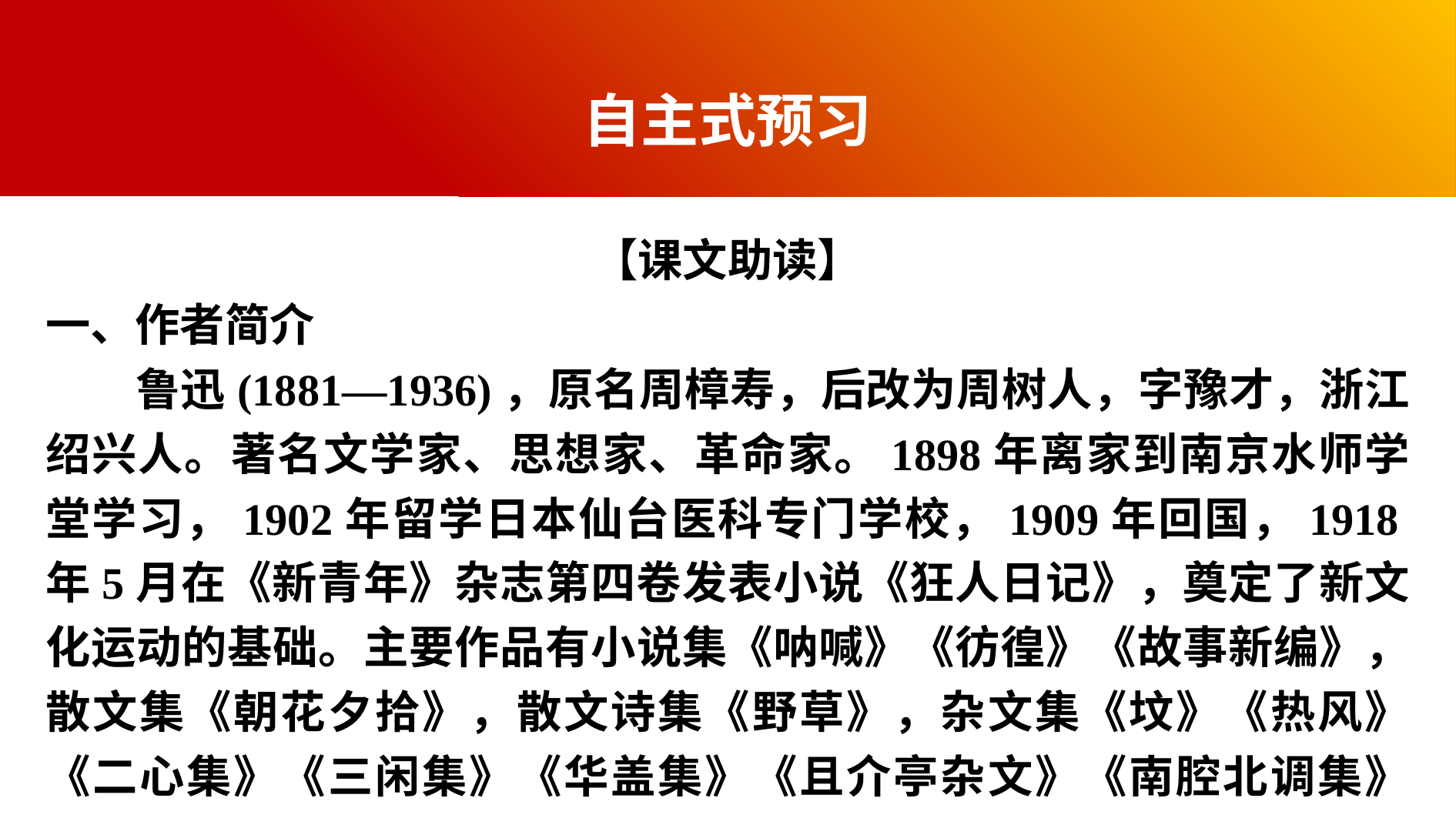

自主式预习
【课文助读】
一、作者简介
鲁迅(1881—1936)，原名周樟寿，后改为周树人，字豫才，浙江绍兴人。著名文学家、思想家、革命家。1898年离家到南京水师学堂学习，1902年留学日本仙台医科专门学校，1909年回国，1918年5月在《新青年》杂志第四卷发表小说《狂人日记》，奠定了新文化运动的基础。主要作品有小说集《呐喊》《彷徨》《故事新编》，散文集《朝花夕拾》，散文诗集《野草》，杂文集《坟》《热风》《二心集》《三闲集》《华盖集》《且介亭杂文》《南腔北调集》等。